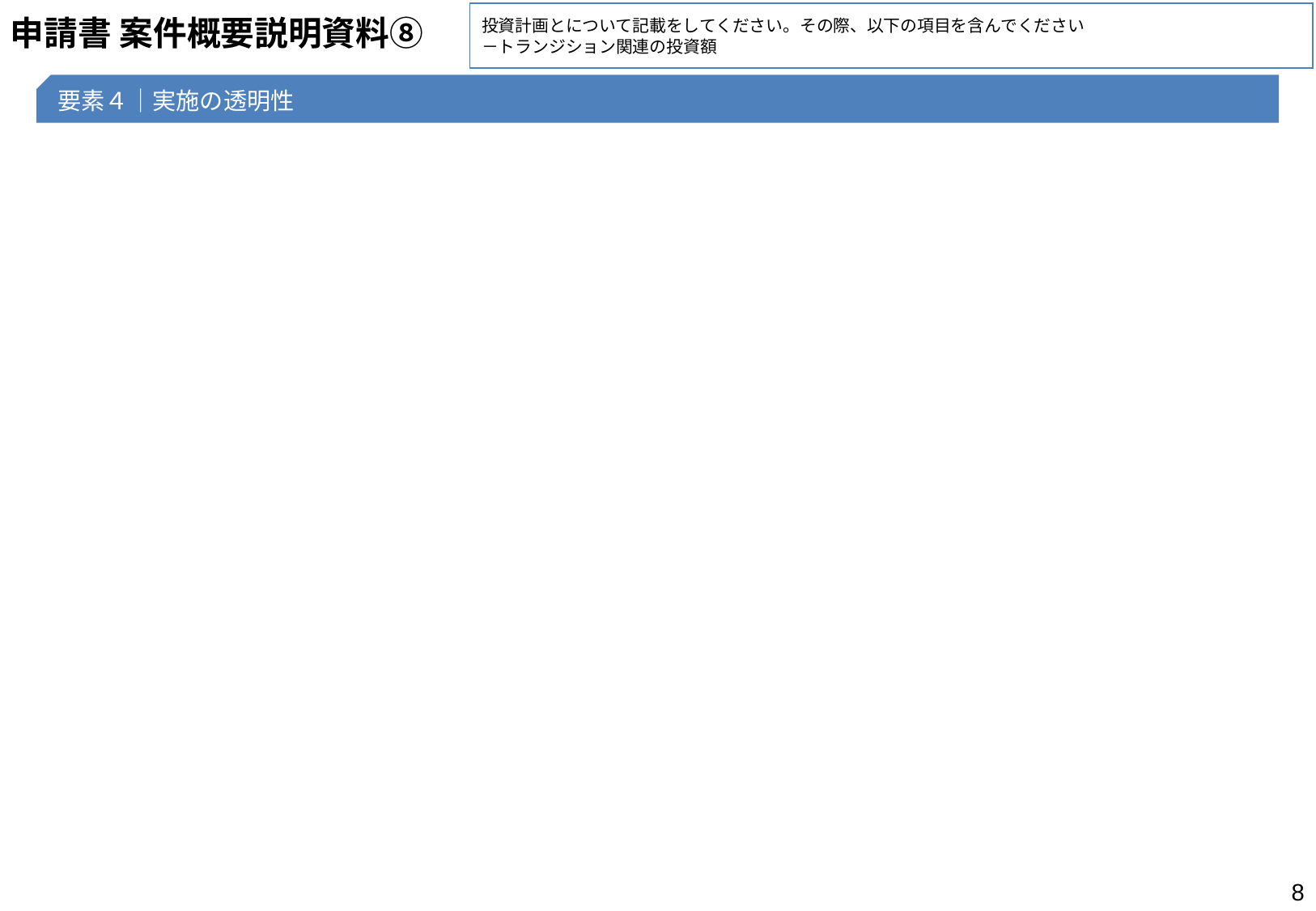

投資計画とについて記載をしてください。その際、以下の項目を含んでください
－トランジション関連の投資額
# 申請書 案件概要説明資料⑧
要素４｜実施の透明性
8